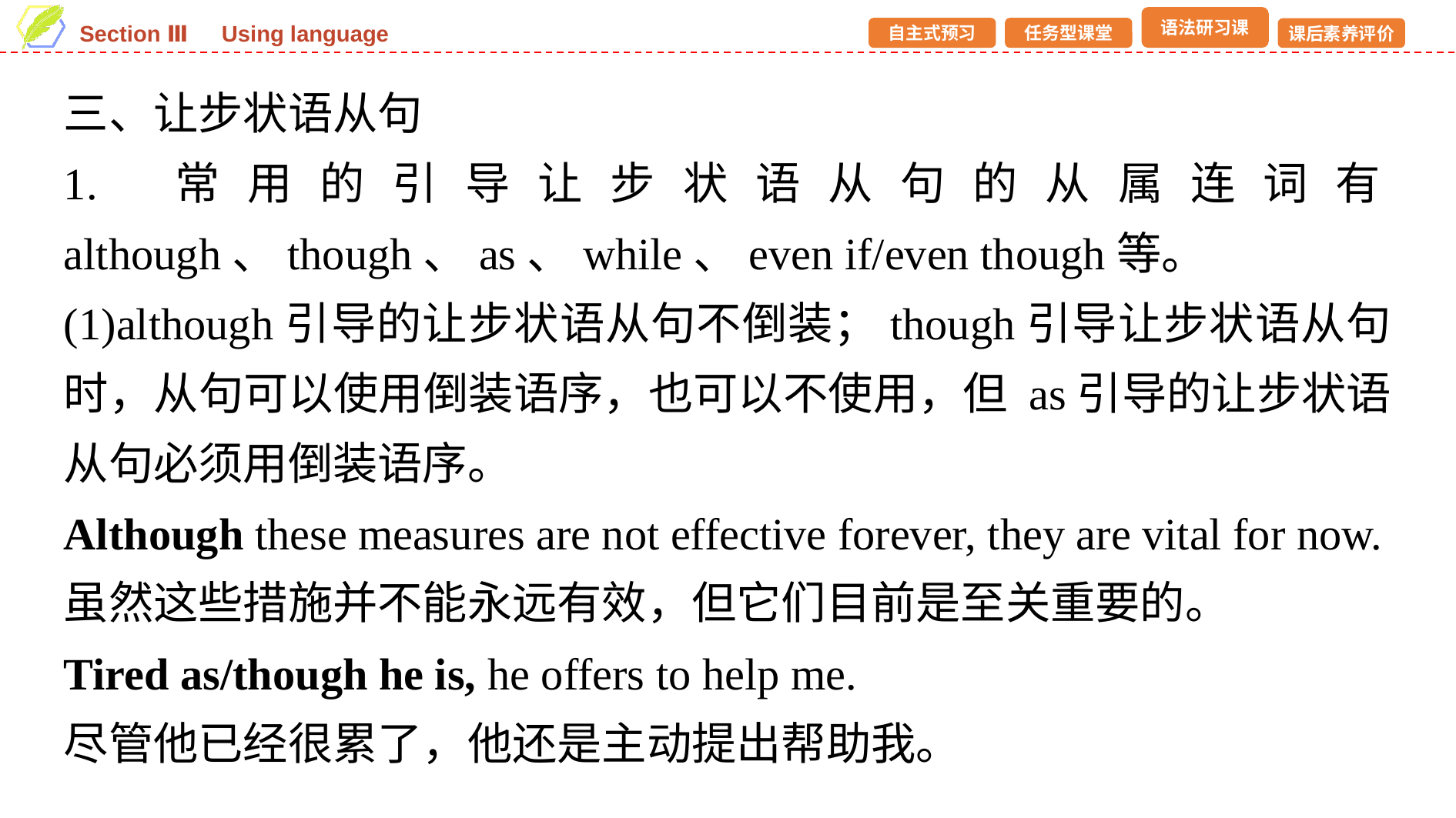

三、让步状语从句
1. 常用的引导让步状语从句的从属连词有although、though、as、while、even if/even though等。
(1)although引导的让步状语从句不倒装；though引导让步状语从句时，从句可以使用倒装语序，也可以不使用，但 as引导的让步状语从句必须用倒装语序。
Although these measures are not effective forever, they are vital for now.
虽然这些措施并不能永远有效，但它们目前是至关重要的。
Tired as/though he is, he offers to help me.
尽管他已经很累了，他还是主动提出帮助我。